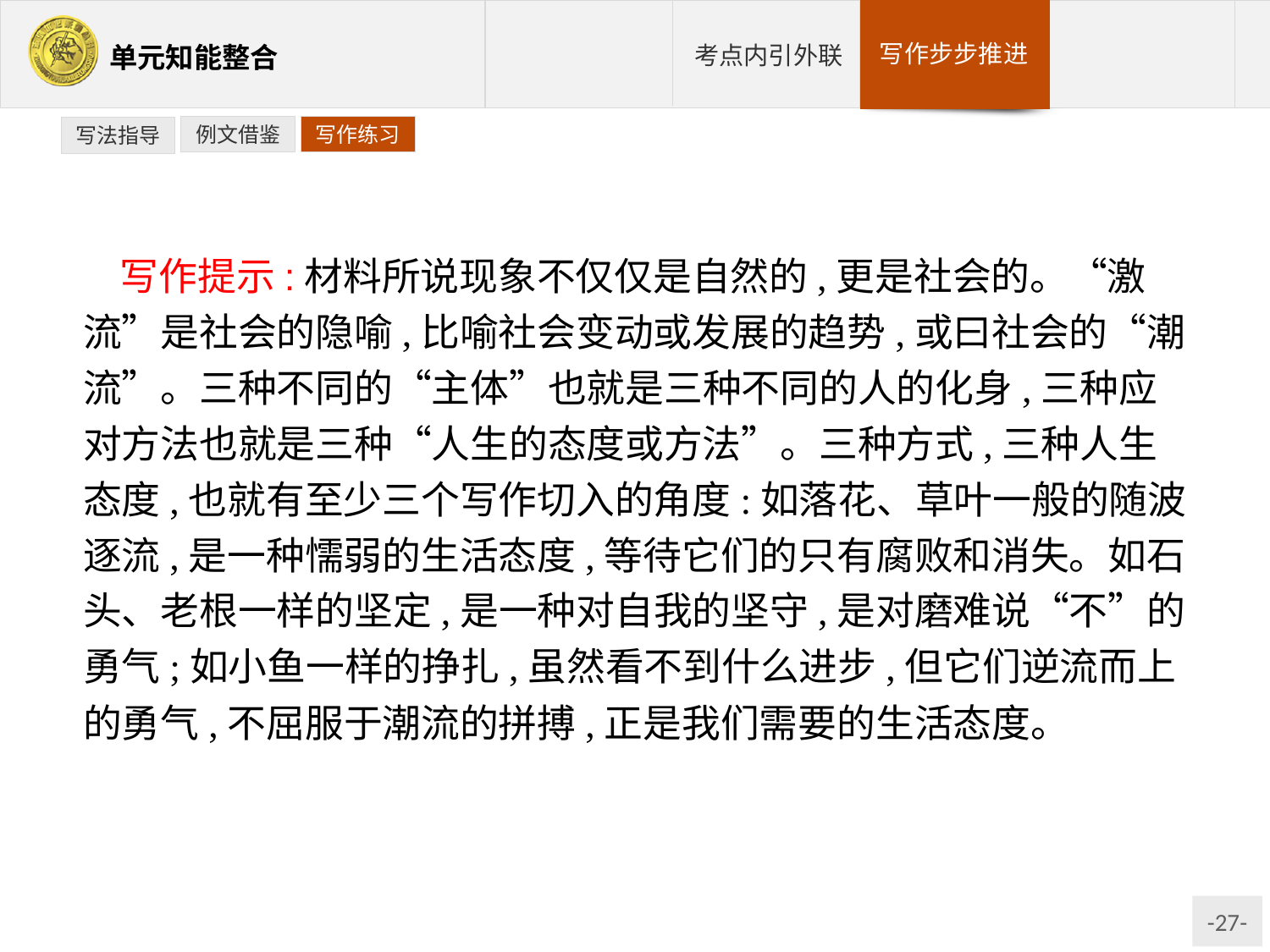

例文借鉴
写作练习
写法指导
写作提示:材料所说现象不仅仅是自然的,更是社会的。“激流”是社会的隐喻,比喻社会变动或发展的趋势,或曰社会的“潮流”。三种不同的“主体”也就是三种不同的人的化身,三种应对方法也就是三种“人生的态度或方法”。三种方式,三种人生态度,也就有至少三个写作切入的角度:如落花、草叶一般的随波逐流,是一种懦弱的生活态度,等待它们的只有腐败和消失。如石头、老根一样的坚定,是一种对自我的坚守,是对磨难说“不”的勇气;如小鱼一样的挣扎,虽然看不到什么进步,但它们逆流而上的勇气,不屈服于潮流的拼搏,正是我们需要的生活态度。